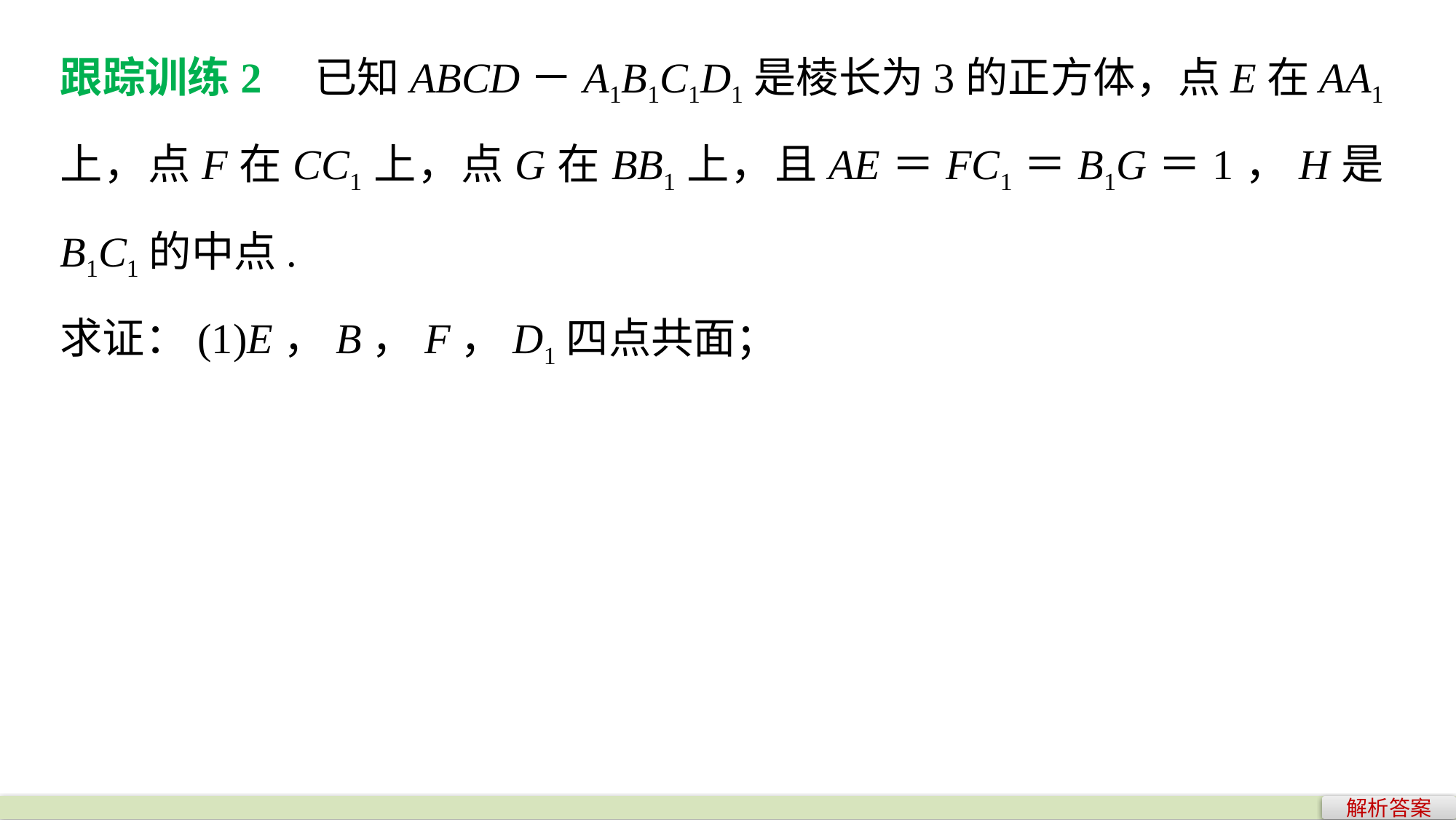

跟踪训练2　已知ABCD－A1B1C1D1是棱长为3的正方体，点E在AA1上，点F在CC1上，点G在BB1上，且AE＝FC1＝B1G＝1，H是B1C1的中点.
求证：(1)E，B，F，D1四点共面；
解析答案